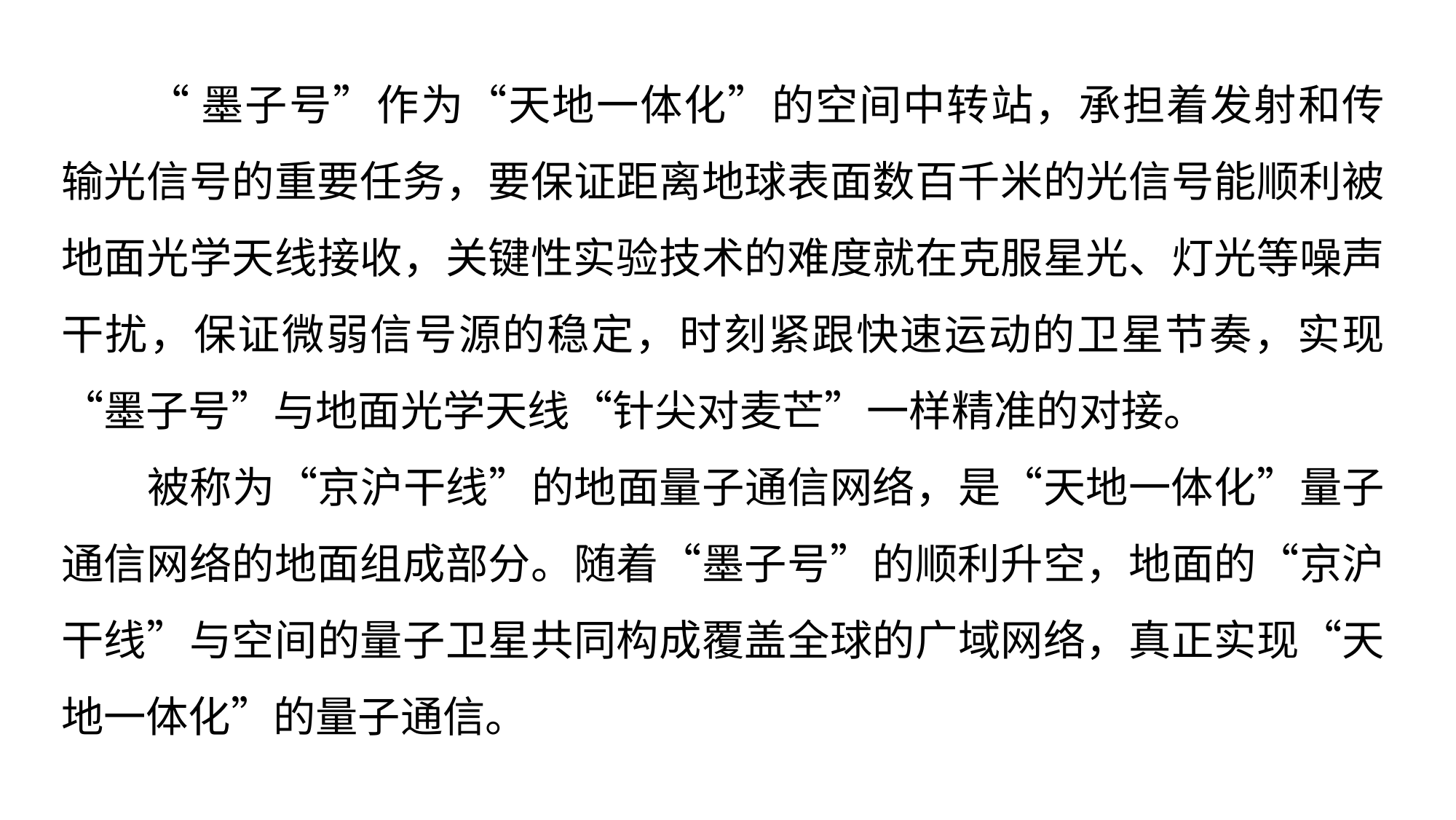

“墨子号”作为“天地一体化”的空间中转站，承担着发射和传输光信号的重要任务，要保证距离地球表面数百千米的光信号能顺利被地面光学天线接收，关键性实验技术的难度就在克服星光、灯光等噪声干扰，保证微弱信号源的稳定，时刻紧跟快速运动的卫星节奏，实现“墨子号”与地面光学天线“针尖对麦芒”一样精准的对接。
被称为“京沪干线”的地面量子通信网络，是“天地一体化”量子通信网络的地面组成部分。随着“墨子号”的顺利升空，地面的“京沪干线”与空间的量子卫星共同构成覆盖全球的广域网络，真正实现“天地一体化”的量子通信。